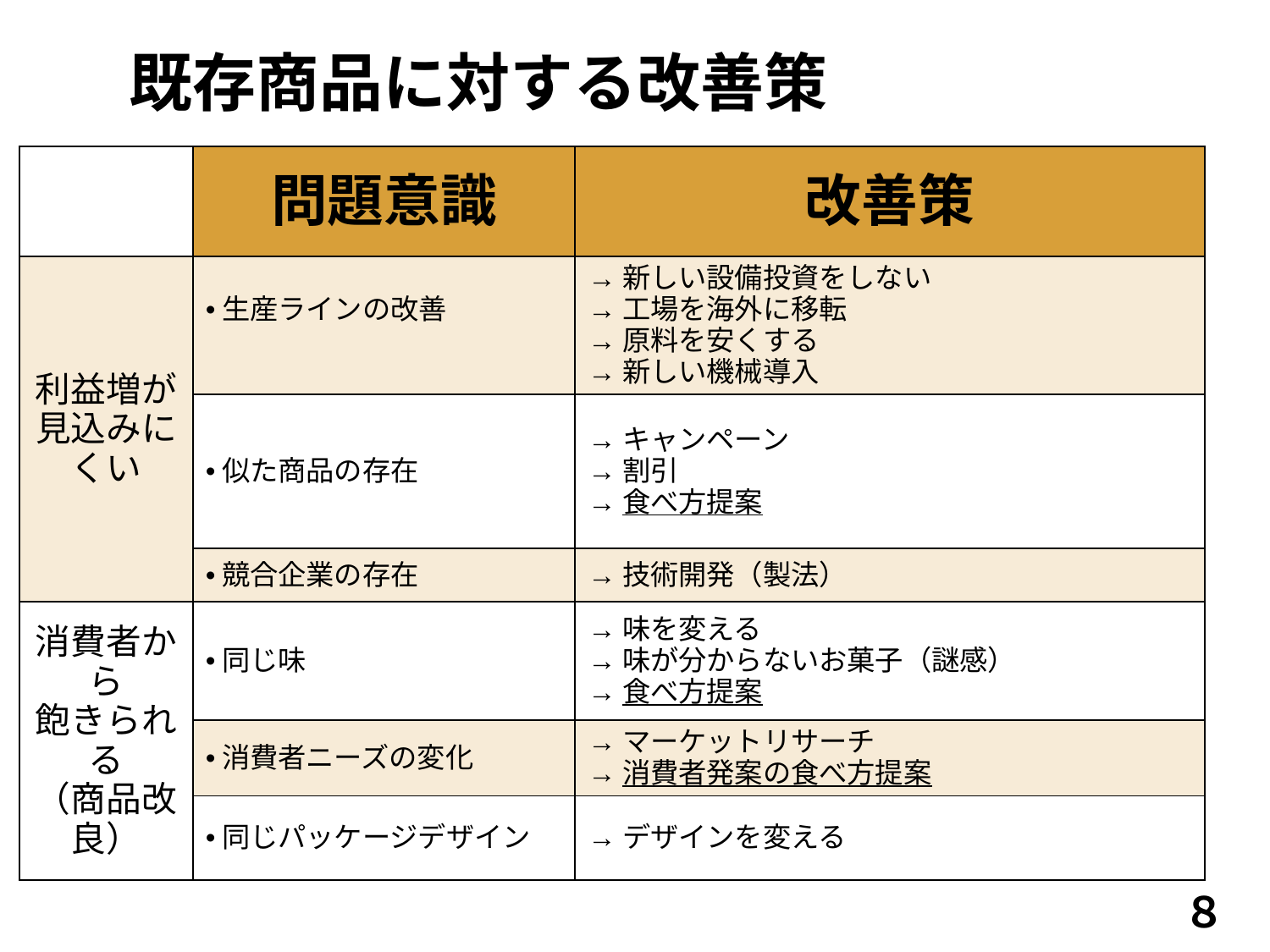

# 既存商品に対する改善策
|  | 問題意識 | 改善策 |
| --- | --- | --- |
| 利益増が 見込みにくい | •生産ラインの改善 | →新しい設備投資をしない →工場を海外に移転 →原料を安くする →新しい機械導入 |
|  | •似た商品の存在 | →キャンペーン →割引 →食べ方提案 |
|  | •競合企業の存在 | →技術開発（製法） |
| 消費者から 飽きられる （商品改良） | •同じ味 | →味を変える　 →味が分からないお菓子（謎感） →食べ方提案 |
|  | •消費者ニーズの変化 | →マーケットリサーチ →消費者発案の食べ方提案 |
|  | •同じパッケージデザイン | →デザインを変える |
８